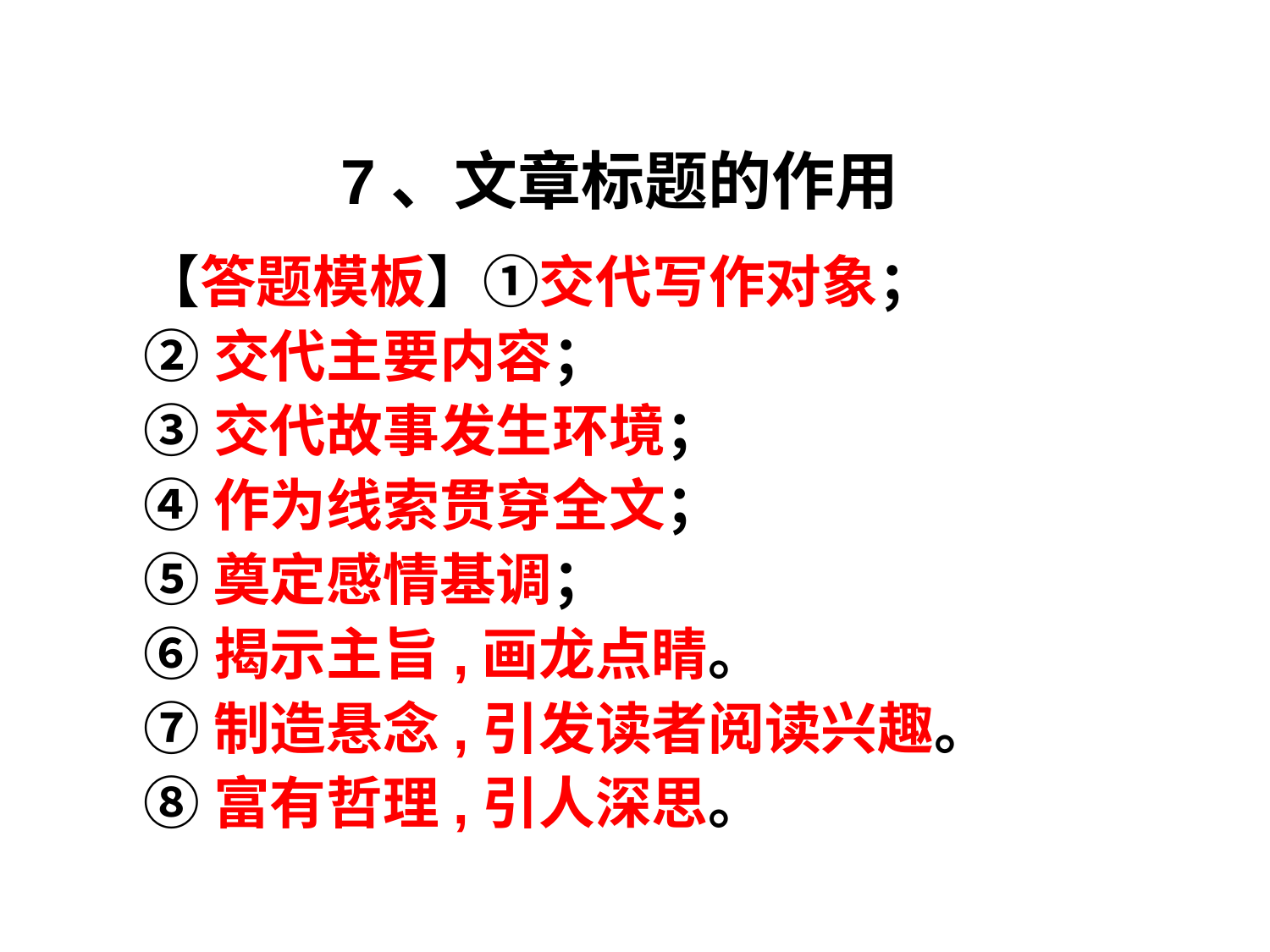

# 7、文章标题的作用
【答题模板】①交代写作对象；
②交代主要内容；
③交代故事发生环境；
④作为线索贯穿全文；
⑤奠定感情基调；
⑥揭示主旨,画龙点睛。
⑦制造悬念,引发读者阅读兴趣。
⑧富有哲理,引人深思。